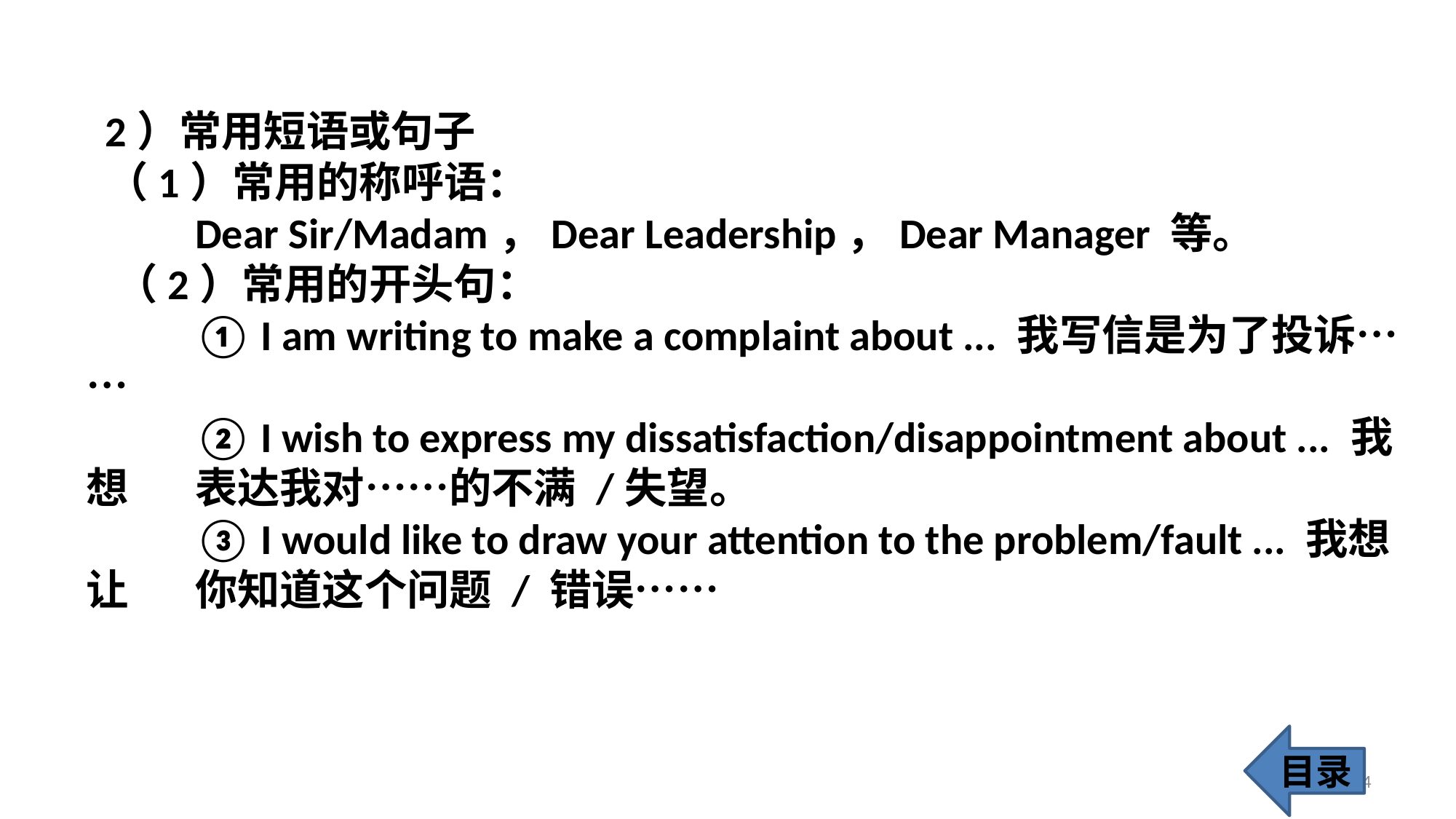

2）常用短语或句子
 （1）常用的称呼语：
	Dear Sir/Madam，Dear Leadership，Dear Manager 等。
  （2）常用的开头句：
        	① I am writing to make a complaint about ... 我写信是为了投诉……
        	② I wish to express my dissatisfaction/disappointment about ... 我想	表达我对……的不满 /失望。
       	③ I would like to draw your attention to the problem/fault ... 我想让	你知道这个问题 / 错误……
目录
34